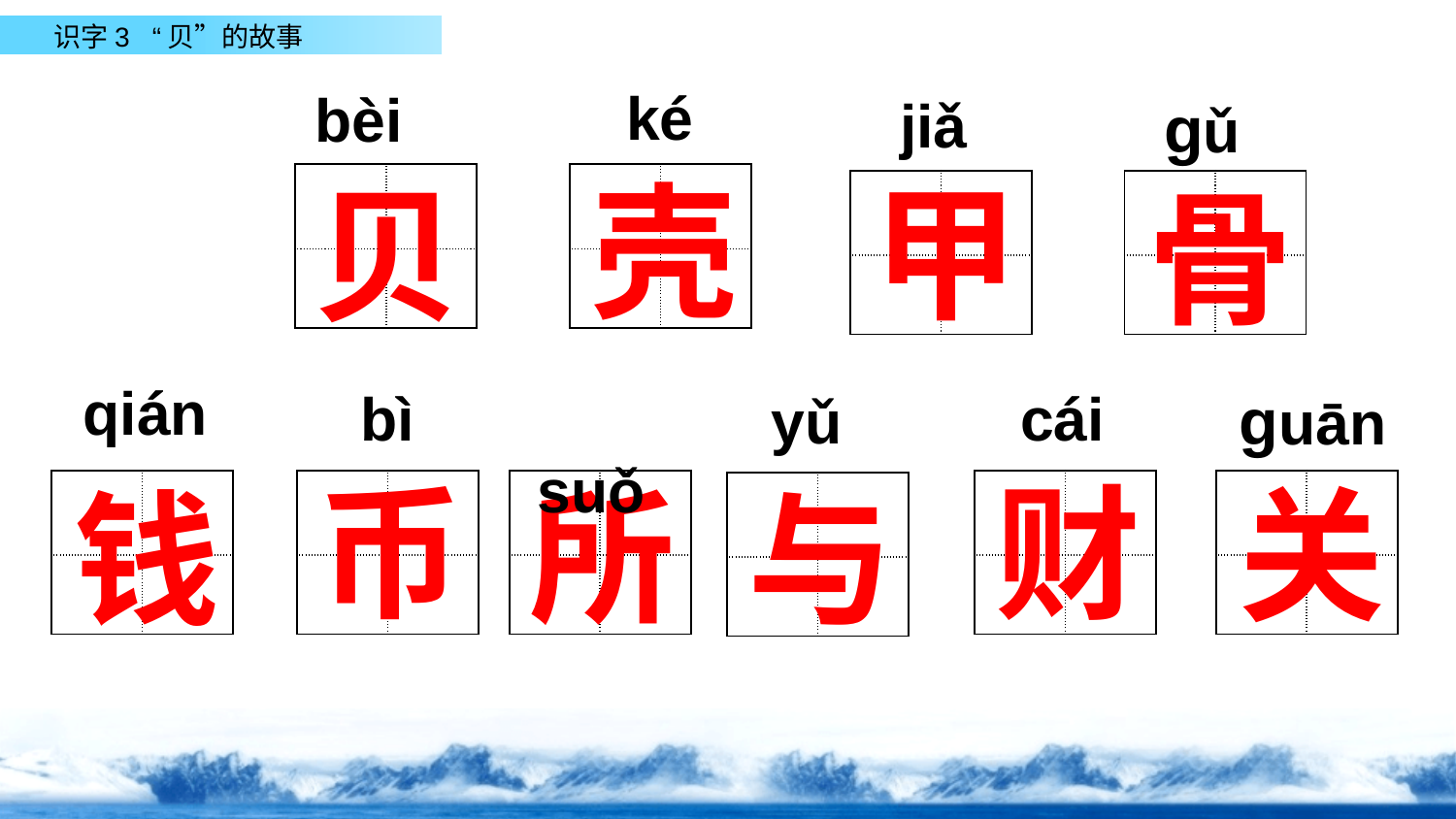

ké
 bèi
jiǎ
 ɡǔ
壳
甲
贝
骨
|  |  |
| --- | --- |
|  |  |
|  |  |
| --- | --- |
|  |  |
|  |  |
| --- | --- |
|  |  |
|  |  |
| --- | --- |
|  |  |
qián
 bì
 suǒ
cái
ɡuān
 yǔ
币
财
关
所
钱
与
|  |  |
| --- | --- |
|  |  |
|  |  |
| --- | --- |
|  |  |
|  |  |
| --- | --- |
|  |  |
|  |  |
| --- | --- |
|  |  |
|  |  |
| --- | --- |
|  |  |
|  |  |
| --- | --- |
|  |  |